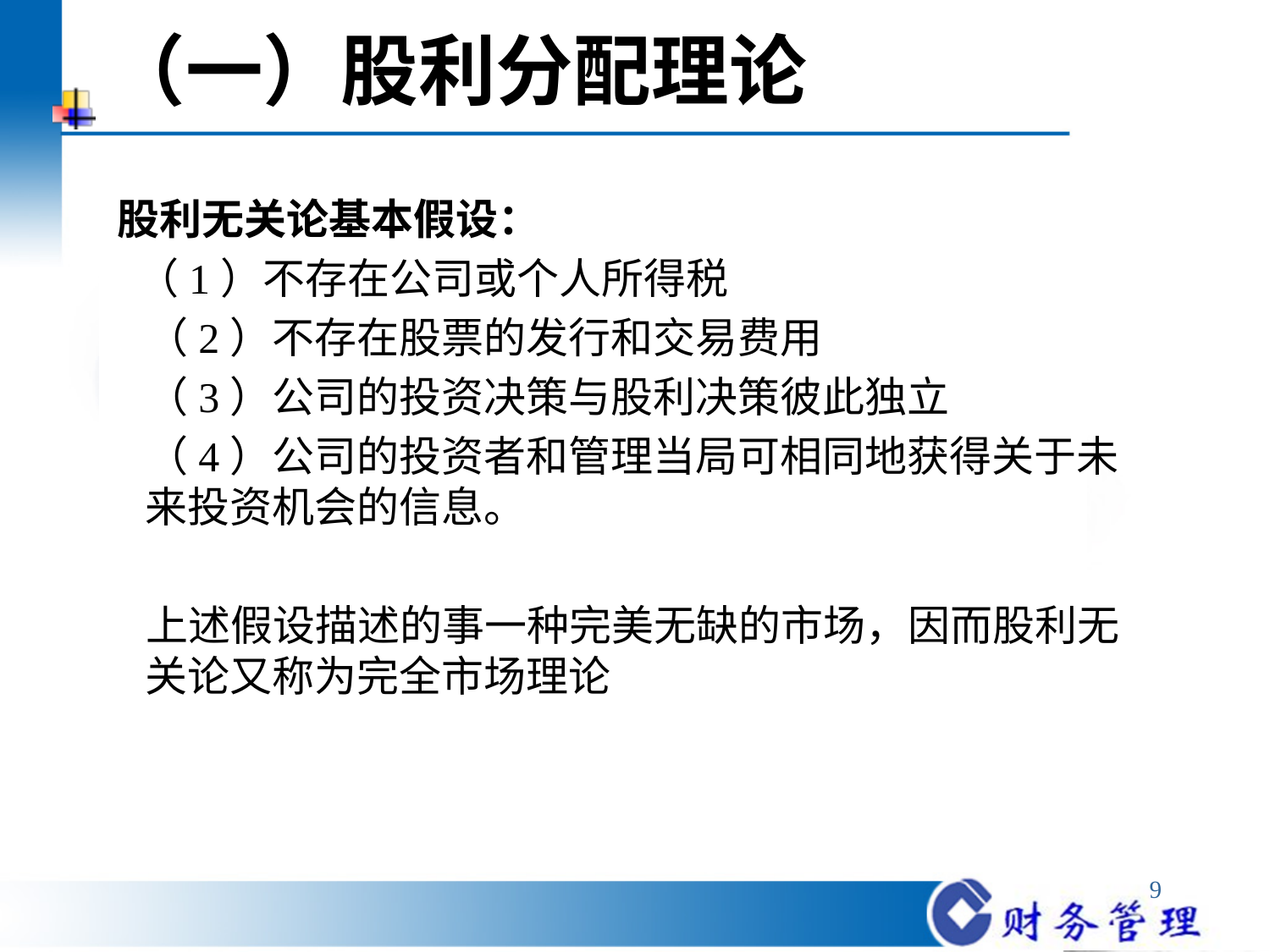

# （一）股利分配理论
 股利无关论基本假设：
   （1）不存在公司或个人所得税
    （2）不存在股票的发行和交易费用
    （3）公司的投资决策与股利决策彼此独立
    （4）公司的投资者和管理当局可相同地获得关于未来投资机会的信息。

    上述假设描述的事一种完美无缺的市场，因而股利无关论又称为完全市场理论

9